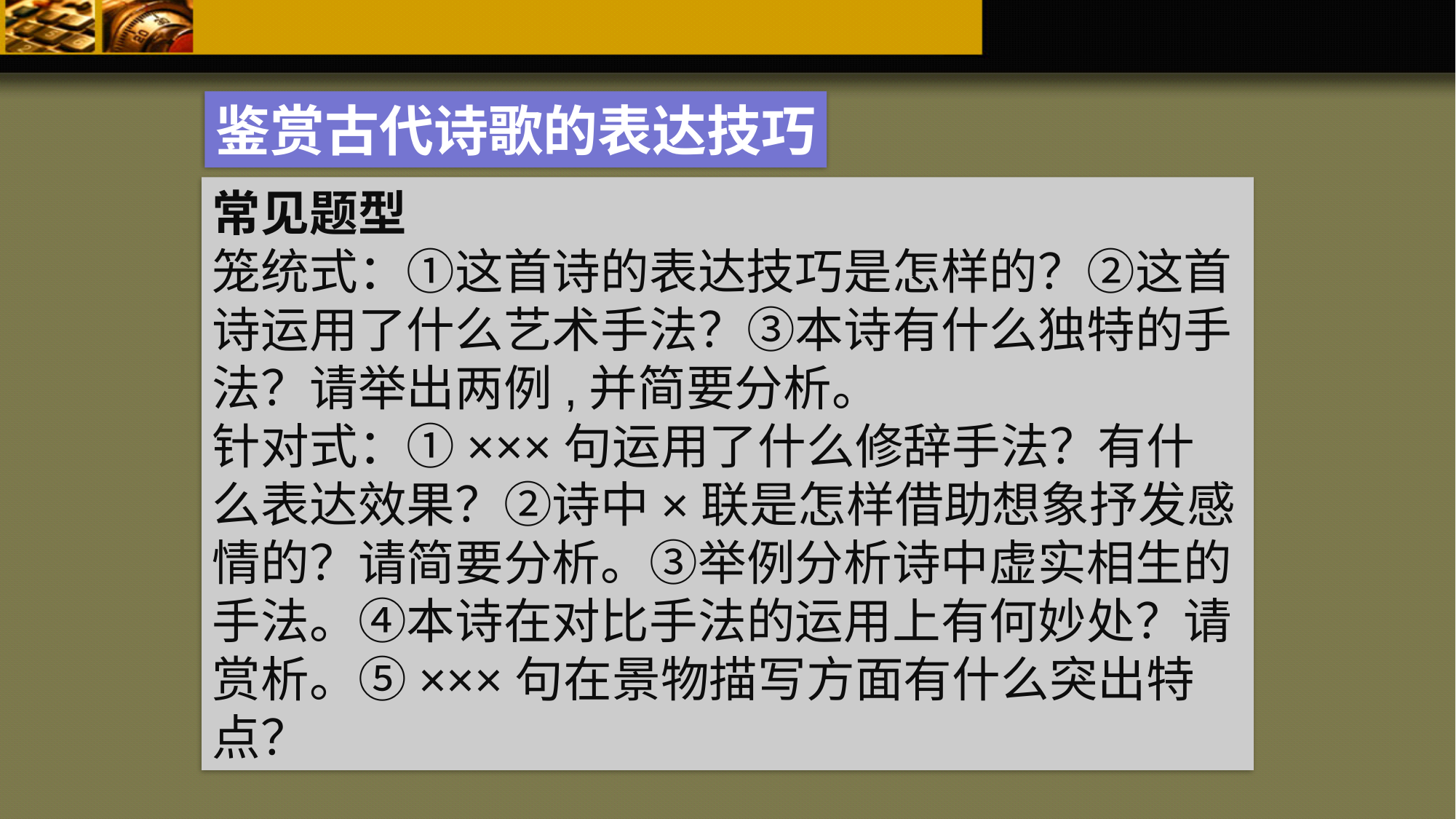

鉴赏古代诗歌的表达技巧
常见题型
笼统式：①这首诗的表达技巧是怎样的？②这首诗运用了什么艺术手法？③本诗有什么独特的手法？请举出两例,并简要分析。
针对式：①×××句运用了什么修辞手法？有什么表达效果？②诗中×联是怎样借助想象抒发感情的？请简要分析。③举例分析诗中虚实相生的手法。④本诗在对比手法的运用上有何妙处？请赏析。⑤×××句在景物描写方面有什么突出特点？